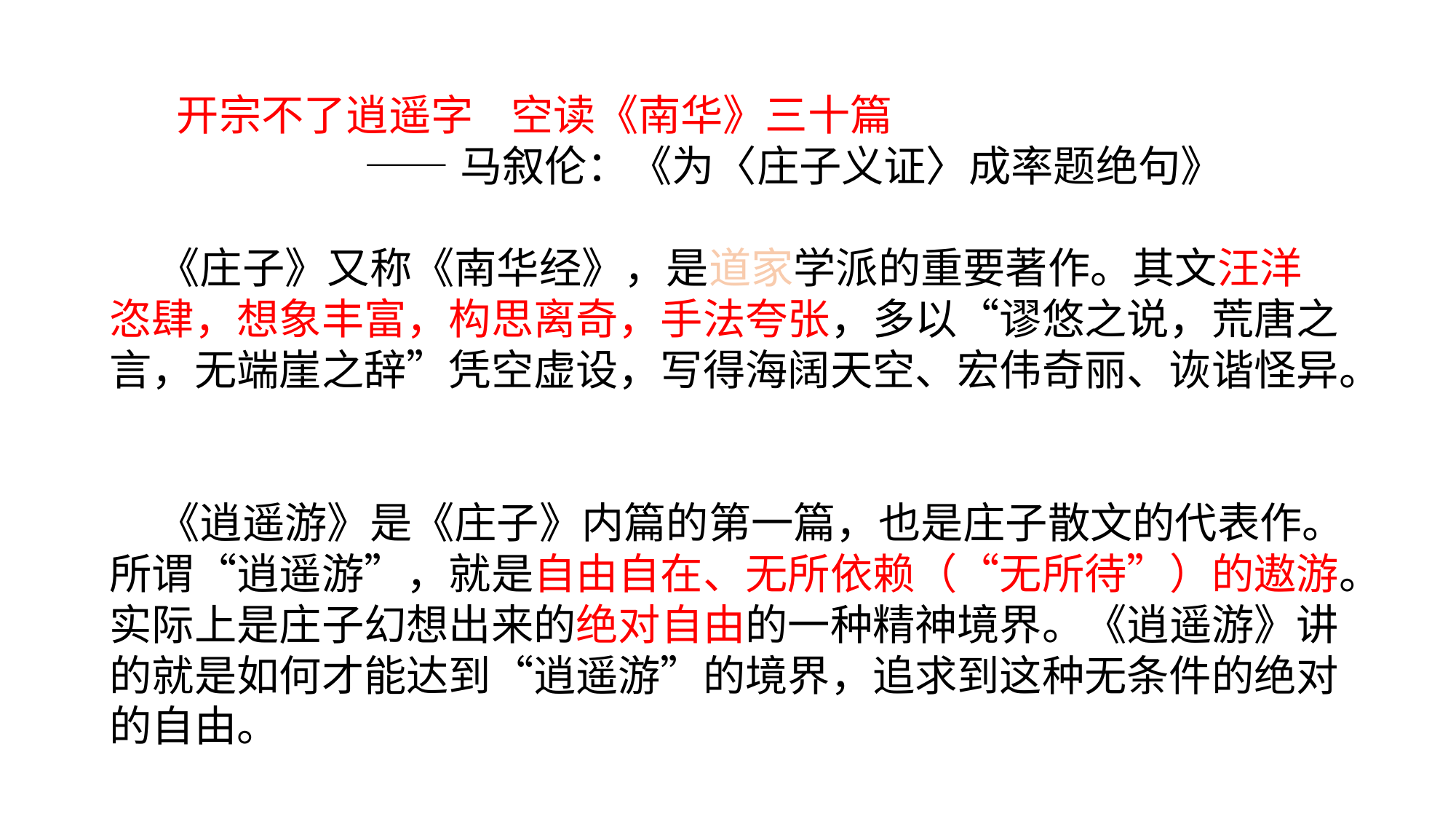

开宗不了逍遥字    空读《南华》三十篇
                           ——马叙伦：《为〈庄子义证〉成率题绝句》

    《庄子》又称《南华经》，是道家学派的重要著作。其文汪洋恣肆，想象丰富，构思离奇，手法夸张，多以“谬悠之说，荒唐之言，无端崖之辞”凭空虚设，写得海阔天空、宏伟奇丽、诙谐怪异。

    《逍遥游》是《庄子》内篇的第一篇，也是庄子散文的代表作。所谓“逍遥游”，就是自由自在、无所依赖（“无所待”）的遨游。实际上是庄子幻想出来的绝对自由的一种精神境界。《逍遥游》讲的就是如何才能达到“逍遥游”的境界，追求到这种无条件的绝对的自由。